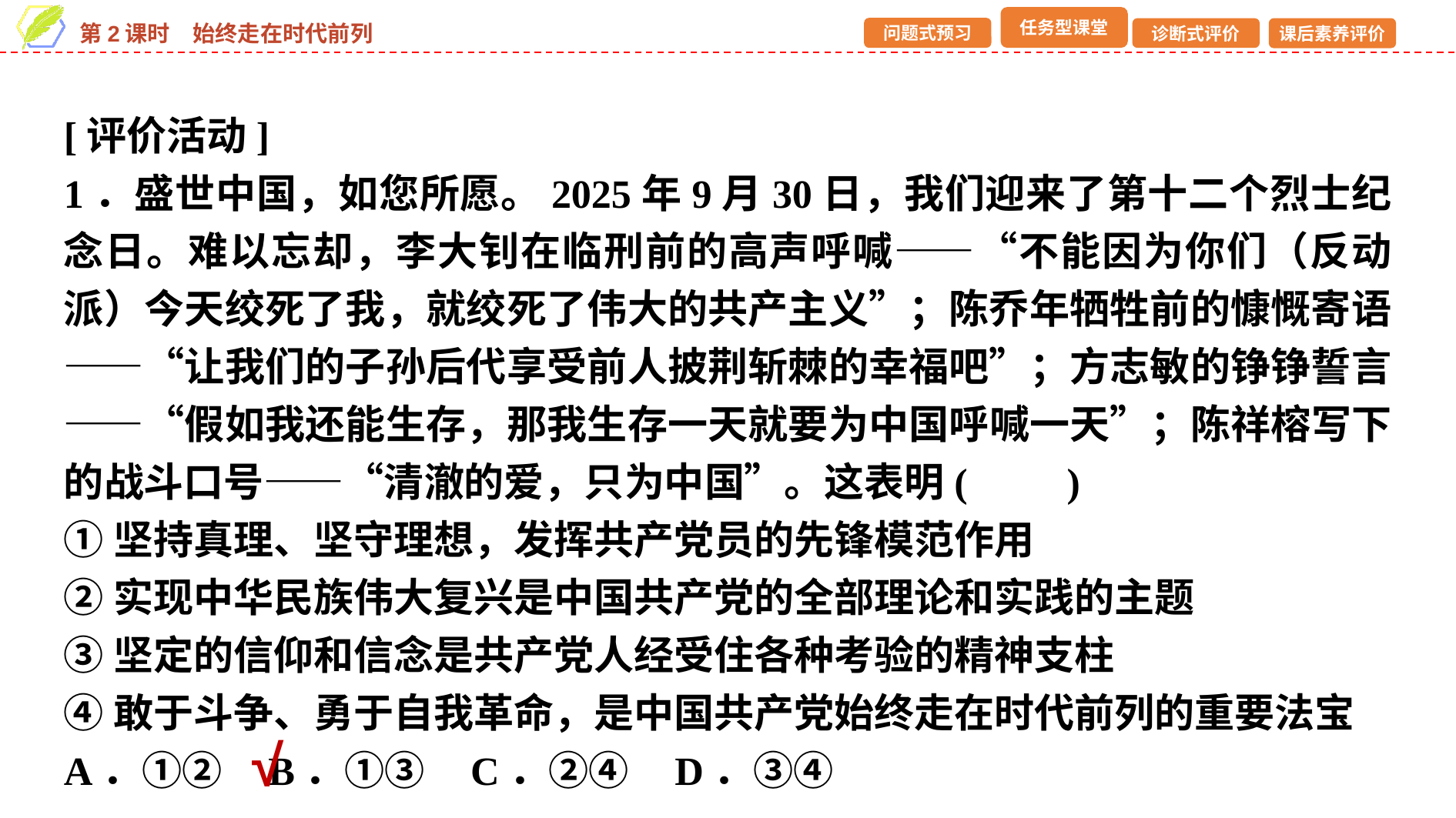

[评价活动]
1．盛世中国，如您所愿。2025年9月30日，我们迎来了第十二个烈士纪念日。难以忘却，李大钊在临刑前的高声呼喊——“不能因为你们（反动派）今天绞死了我，就绞死了伟大的共产主义”；陈乔年牺牲前的慷慨寄语——“让我们的子孙后代享受前人披荆斩棘的幸福吧”；方志敏的铮铮誓言——“假如我还能生存，那我生存一天就要为中国呼喊一天”；陈祥榕写下的战斗口号——“清澈的爱，只为中国”。这表明(　　)
①坚持真理、坚守理想，发挥共产党员的先锋模范作用
②实现中华民族伟大复兴是中国共产党的全部理论和实践的主题
③坚定的信仰和信念是共产党人经受住各种考验的精神支柱
④敢于斗争、勇于自我革命，是中国共产党始终走在时代前列的重要法宝
A．①②    B．①③    C．②④    D．③④
√